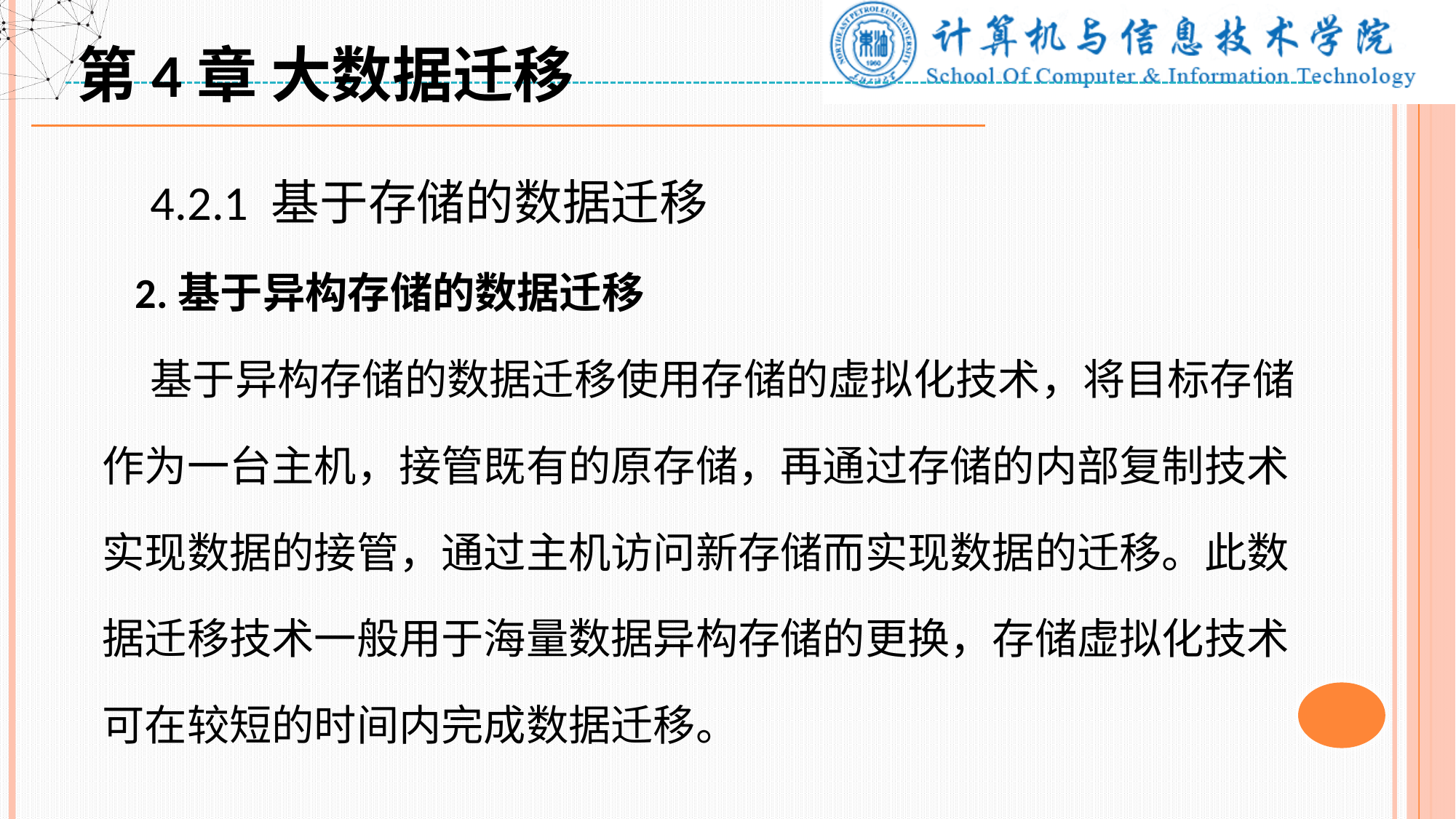

第4章 大数据迁移
     4.2.1 基于存储的数据迁移
    2.基于异构存储的数据迁移
    基于异构存储的数据迁移使用存储的虚拟化技术，将目标存储作为一台主机，接管既有的原存储，再通过存储的内部复制技术实现数据的接管，通过主机访问新存储而实现数据的迁移。此数据迁移技术一般用于海量数据异构存储的更换，存储虚拟化技术可在较短的时间内完成数据迁移。